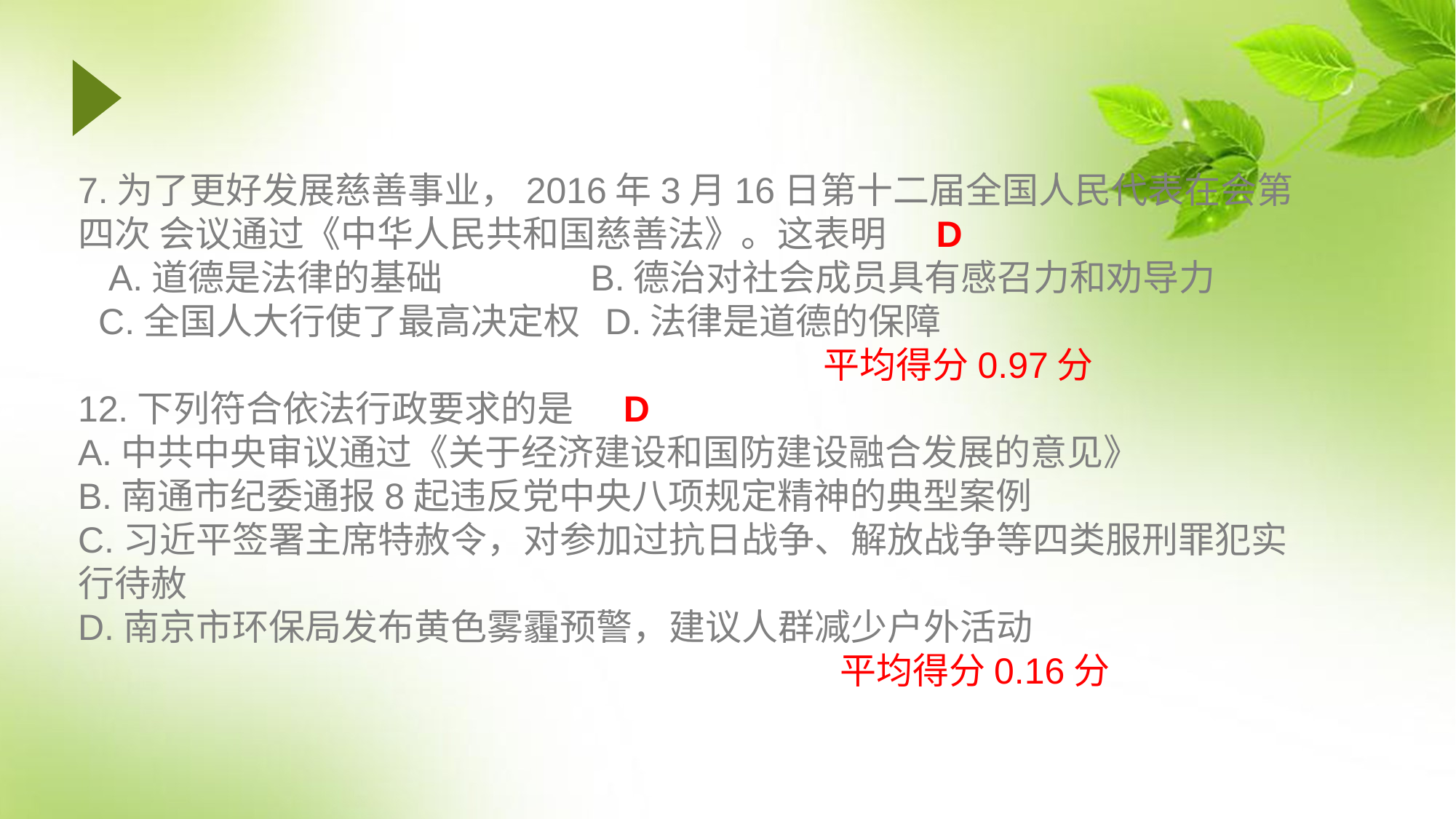

7.为了更好发展慈善事业，2016年3月16日第十二届全国人民代表在会第四次 会议通过《中华人民共和国慈善法》。这表明     D
   A.道德是法律的基础                 B.德治对社会成员具有感召力和劝导力
  C.全国人大行使了最高决定权  D.法律是道德的保障
                                                                                          平均得分0.97分
12.下列符合依法行政要求的是     D
A.中共中央审议通过《关于经济建设和国防建设融合发展的意见》
B.南通市纪委通报8起违反党中央八项规定精神的典型案例
C.习近平签署主席特赦令，对参加过抗日战争、解放战争等四类服刑罪犯实行待赦
D.南京市环保局发布黄色雾霾预警，建议人群减少户外活动
                                                                                            平均得分0.16分